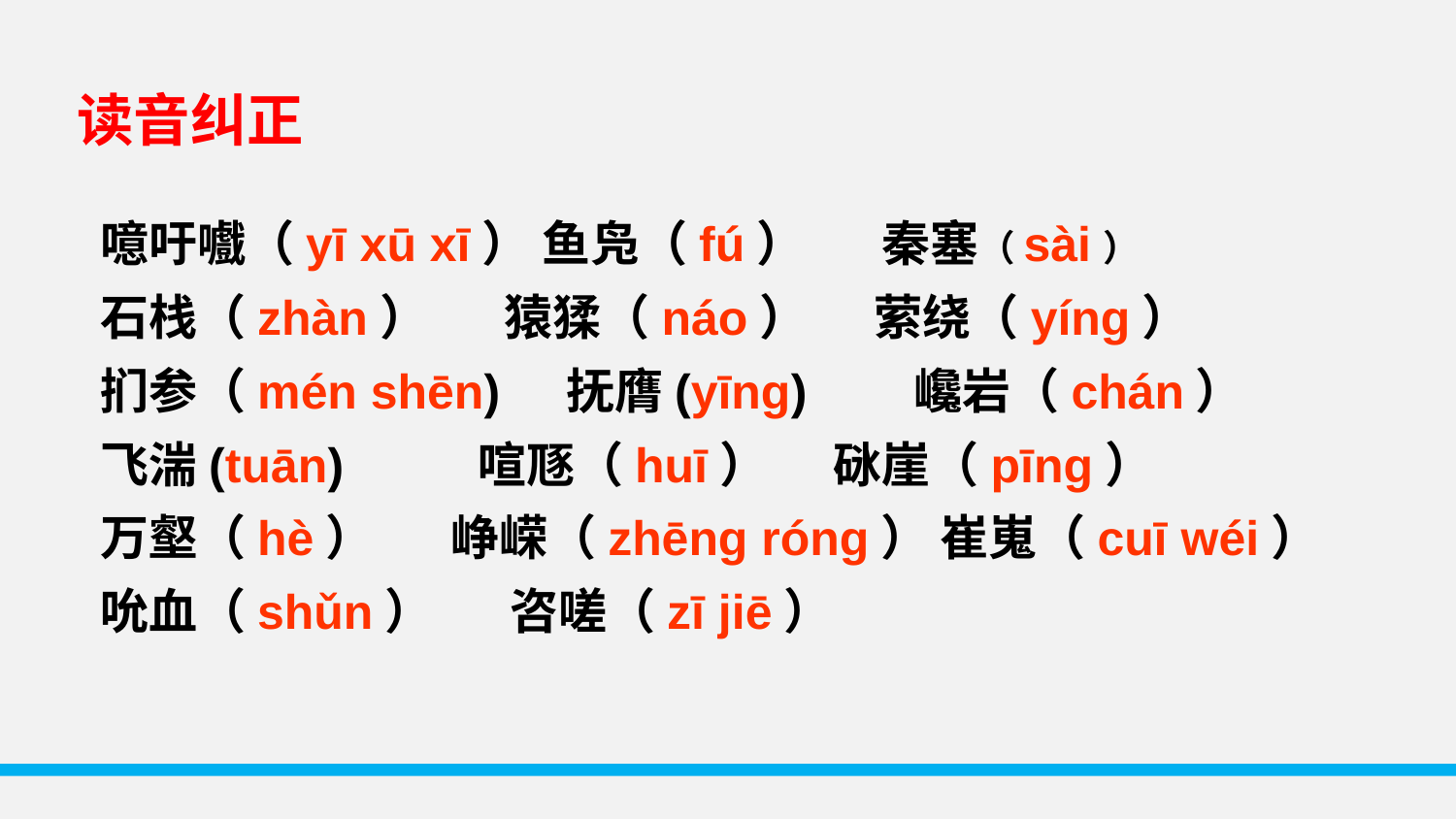

读音纠正
噫吁嚱（yī xū xī） 鱼凫（fú）       秦塞（sài）
石栈（zhàn）       猿猱（náo）      萦绕（yíng）
扪参（mén shēn)    抚膺(yīng)       巉岩（chán）
飞湍(tuān)         喧豗（huī）      砯崖（pīng）
万壑（hè）       峥嵘（zhēng róng） 崔嵬（cuī wéi）
吮血（shǔn）       咨嗟（zī jiē）